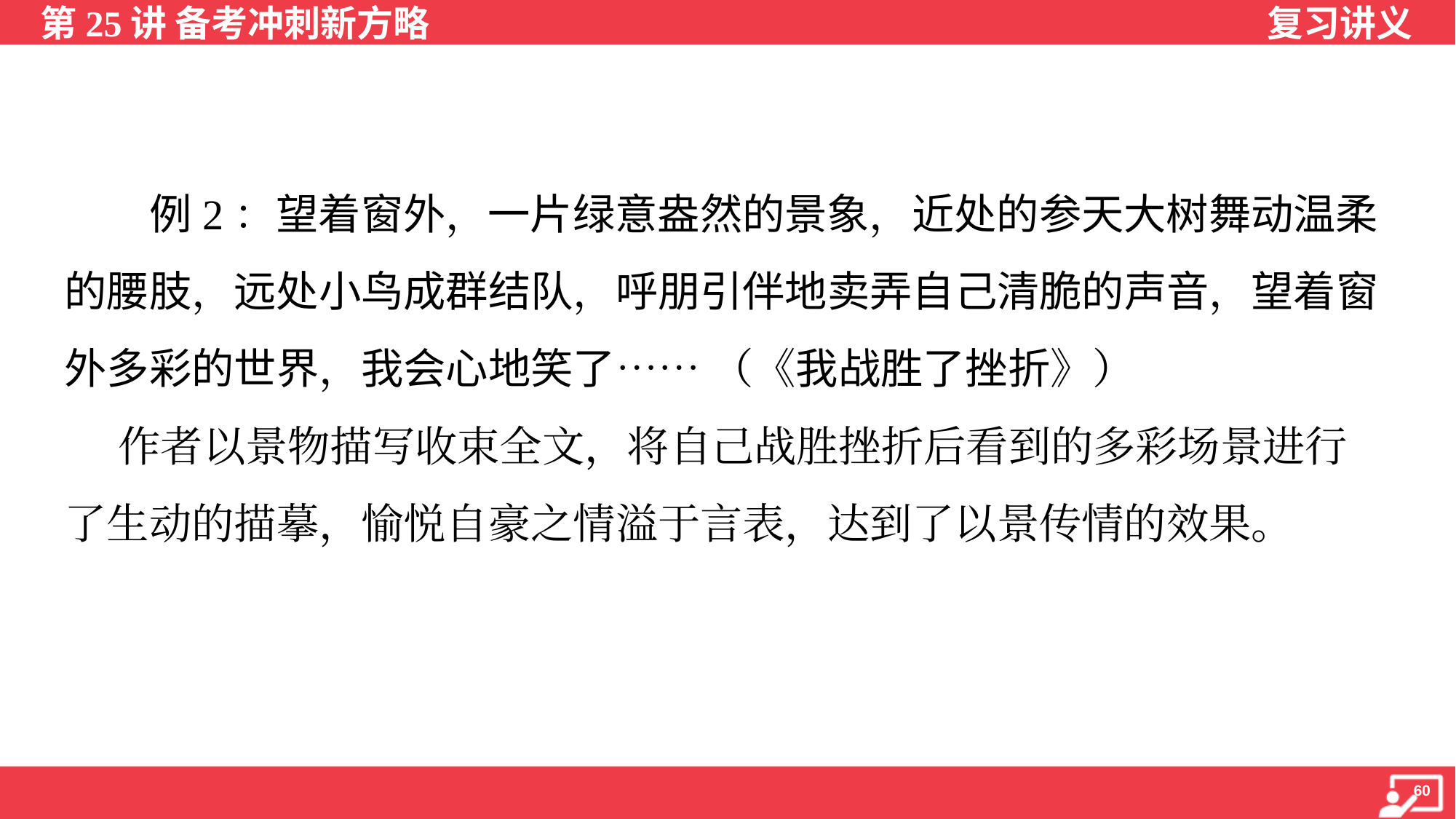

例2：望着窗外，一片绿意盎然的景象，近处的参天大树舞动温柔
的腰肢，远处小鸟成群结队，呼朋引伴地卖弄自己清脆的声音，望着窗
外多彩的世界，我会心地笑了…… （《我战胜了挫折》）
    作者以景物描写收束全文，将自己战胜挫折后看到的多彩场景进行
了生动的描摹，愉悦自豪之情溢于言表，达到了以景传情的效果。